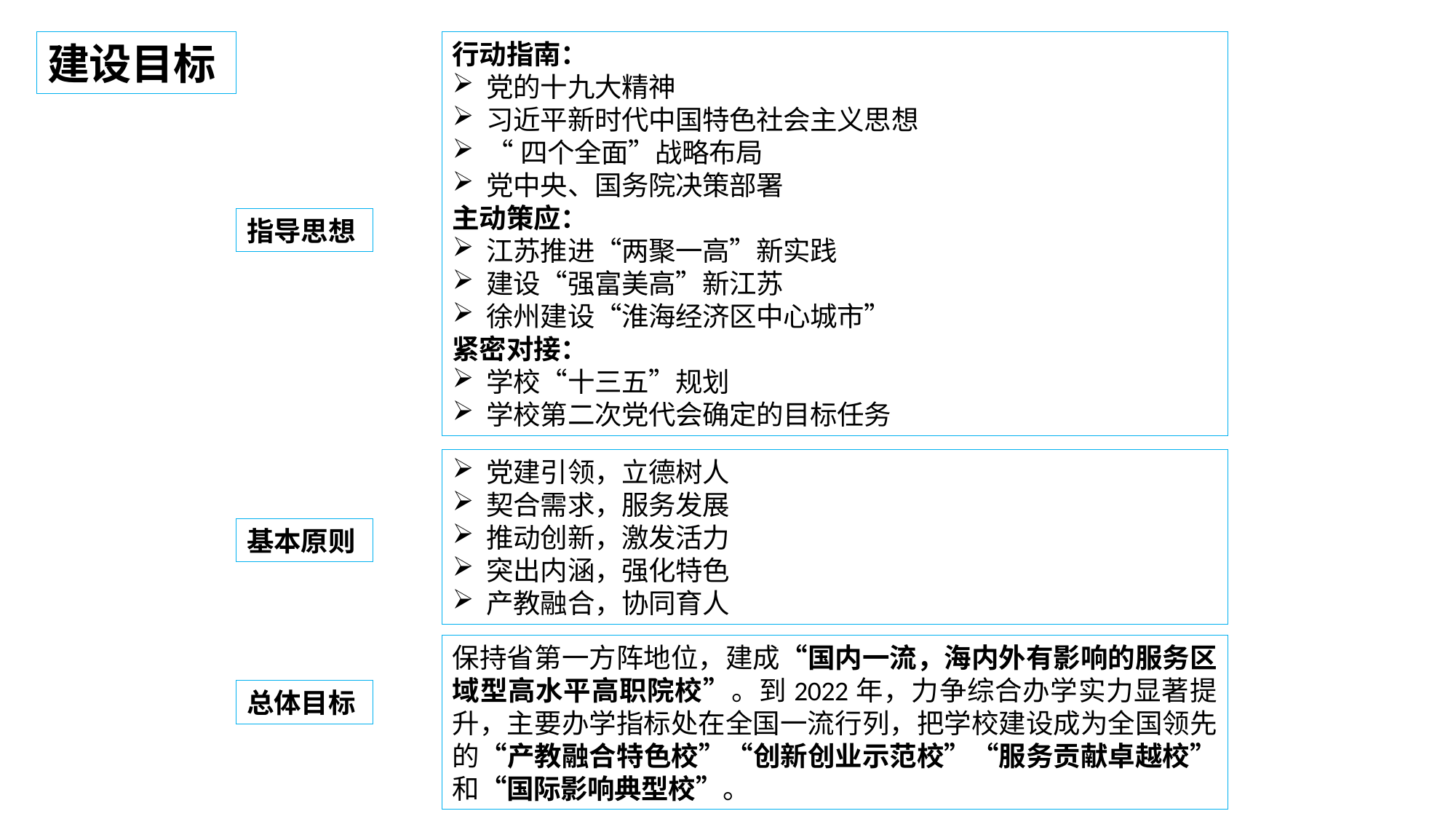

建设目标
行动指南：
党的十九大精神
习近平新时代中国特色社会主义思想
“四个全面”战略布局
党中央、国务院决策部署
主动策应：
江苏推进“两聚一高”新实践
建设“强富美高”新江苏
徐州建设“淮海经济区中心城市”
紧密对接：
学校“十三五”规划
学校第二次党代会确定的目标任务
指导思想
党建引领，立德树人
契合需求，服务发展
推动创新，激发活力
突出内涵，强化特色
产教融合，协同育人
基本原则
保持省第一方阵地位，建成“国内一流，海内外有影响的服务区域型高水平高职院校”。到2022年，力争综合办学实力显著提升，主要办学指标处在全国一流行列，把学校建设成为全国领先的“产教融合特色校”“创新创业示范校”“服务贡献卓越校”和“国际影响典型校”。
总体目标